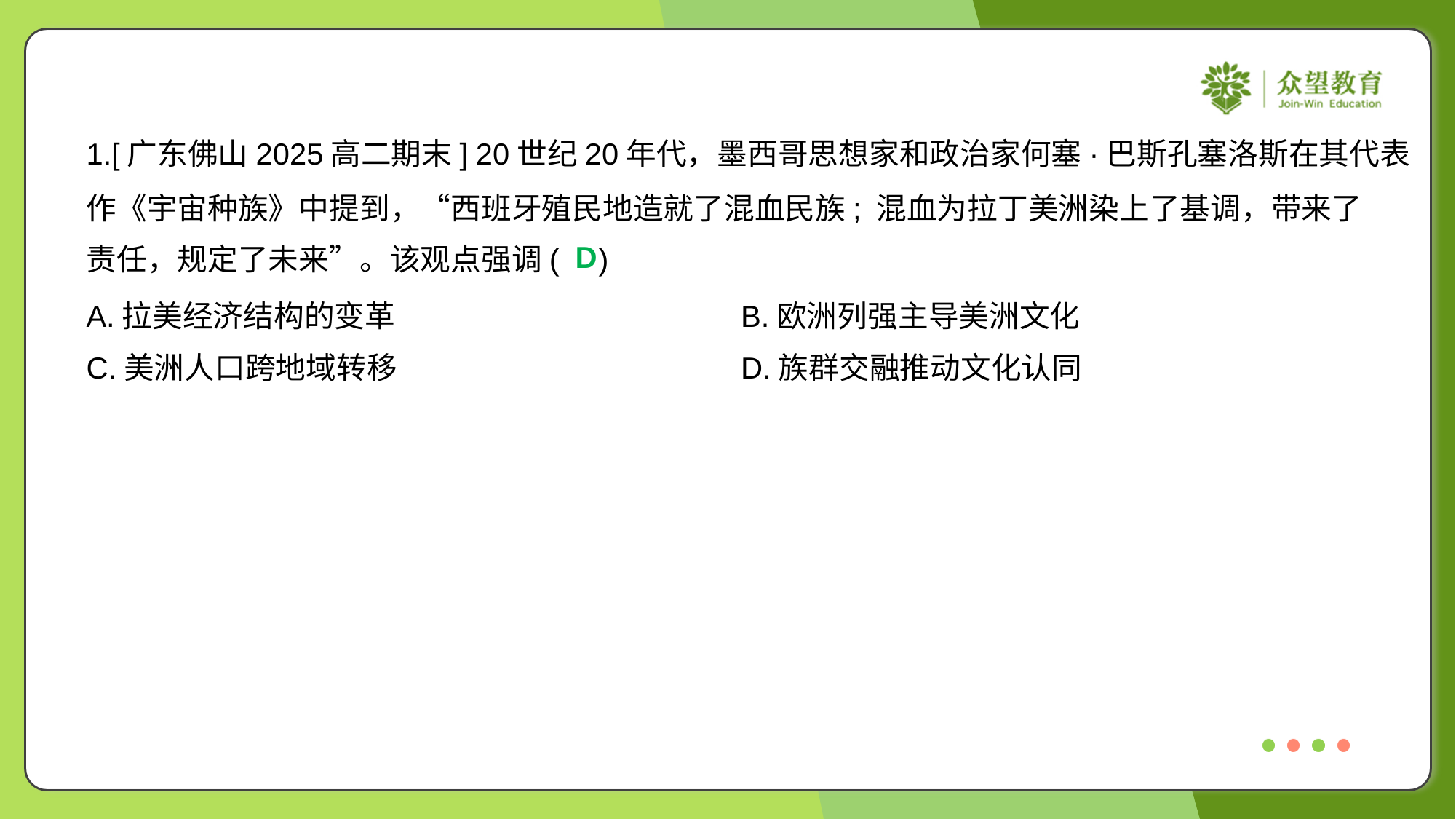

1.[广东佛山2025高二期末] 20世纪20年代，墨西哥思想家和政治家何塞·巴斯孔塞洛斯在其代表
作《宇宙种族》中提到，“西班牙殖民地造就了混血民族; 混血为拉丁美洲染上了基调，带来了
责任，规定了未来”。该观点强调(     )
D
A.拉美经济结构的变革	B.欧洲列强主导美洲文化
C.美洲人口跨地域转移	D.族群交融推动文化认同